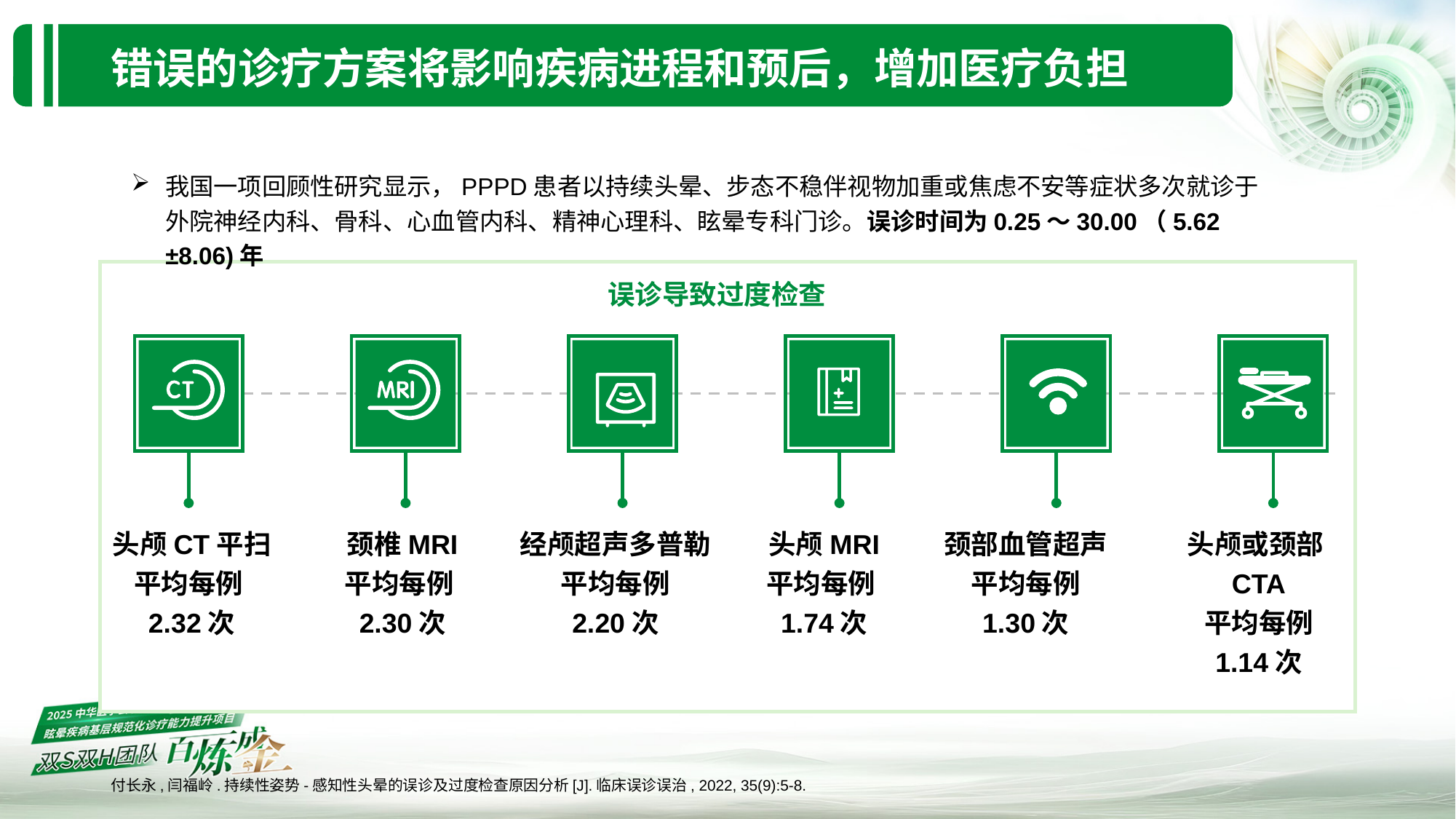

错误的诊疗方案将影响疾病进程和预后，增加医疗负担
我国一项回顾性研究显示，PPPD患者以持续头晕、步态不稳伴视物加重或焦虑不安等症状多次就诊于外院神经内科、骨科、心血管内科、精神心理科、眩晕专科门诊。误诊时间为0.25～30.00（5.62 ±8.06)年

误诊导致过度检查

头颅CT平扫
平均每例2.32次
颈椎MRI
平均每例2.30次
经颅超声多普勒
平均每例
2.20次
头颅MRI
平均每例1.74次
颈部血管超声
平均每例
1.30次
头颅或颈部CTA
平均每例
1.14次
付长永,闫福岭.持续性姿势-感知性头晕的误诊及过度检查原因分析[J].临床误诊误治, 2022, 35(9):5-8.